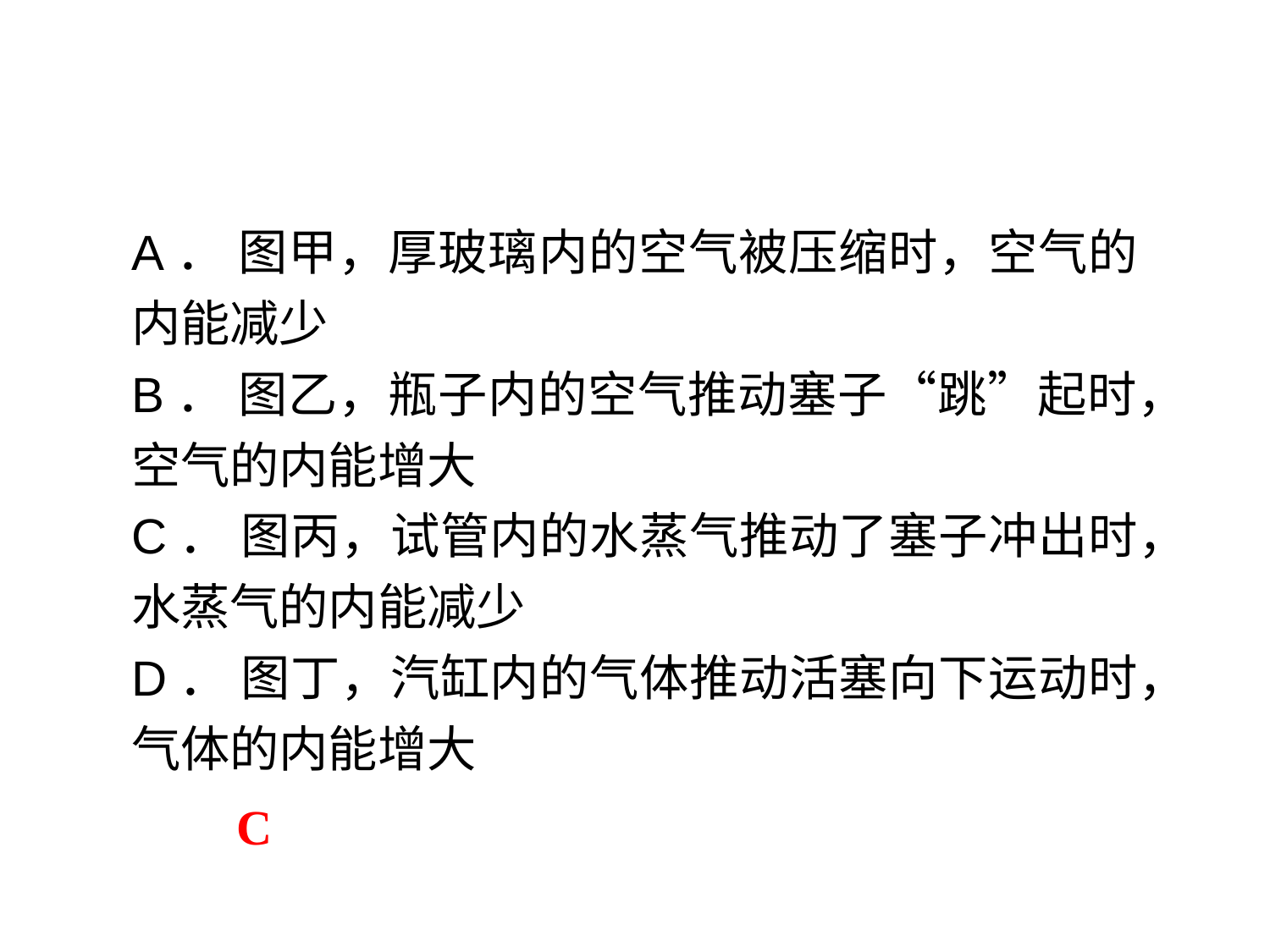

A． 图甲，厚玻璃内的空气被压缩时，空气的内能减少
B． 图乙，瓶子内的空气推动塞子“跳”起时，空气的内能增大
C． 图丙，试管内的水蒸气推动了塞子冲出时，水蒸气的内能减少
D． 图丁，汽缸内的气体推动活塞向下运动时，气体的内能增大
C